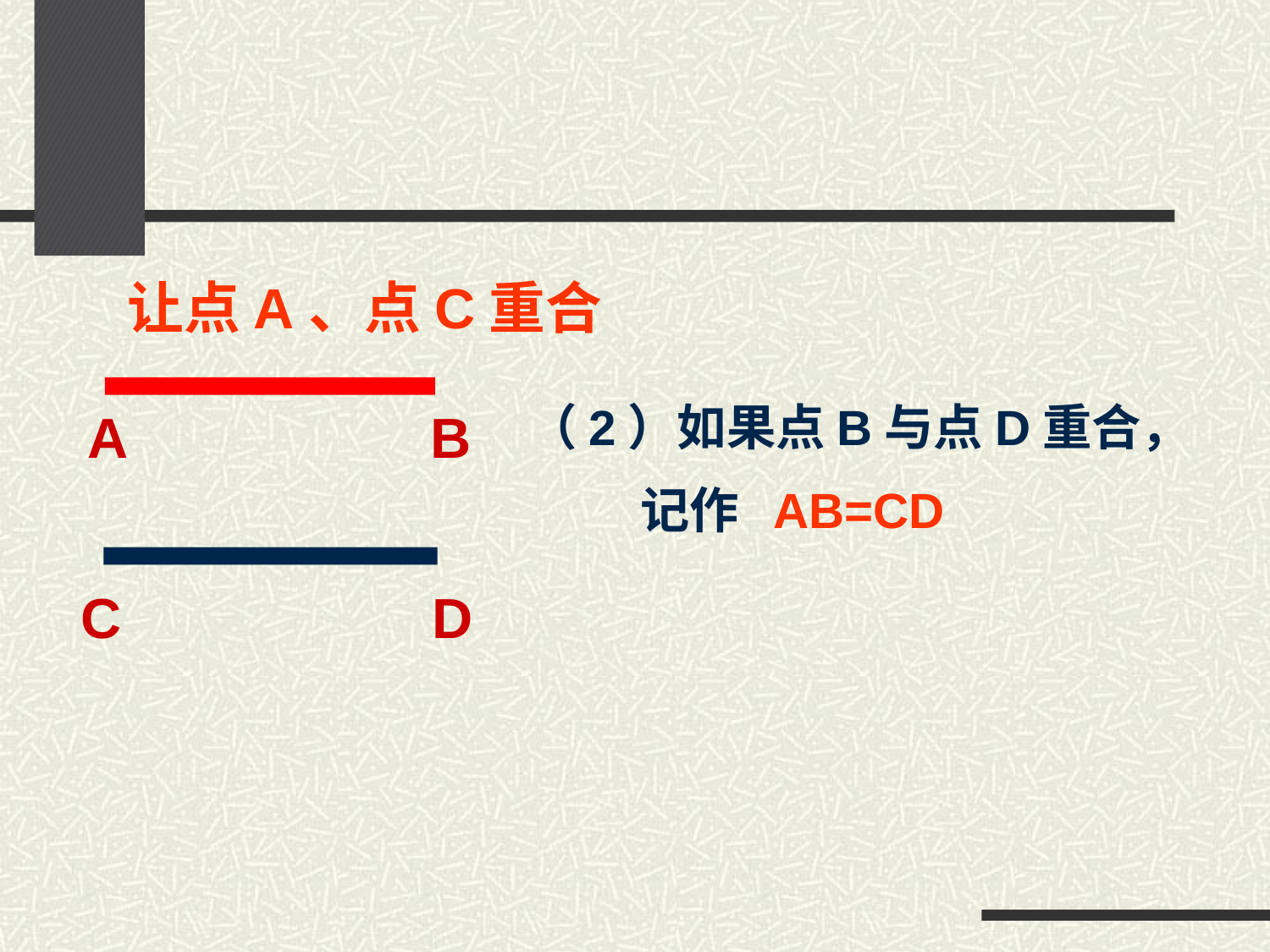

让点A、点C重合
（2）如果点B与点D重合，
         记作  AB=CD

A
B

C
D